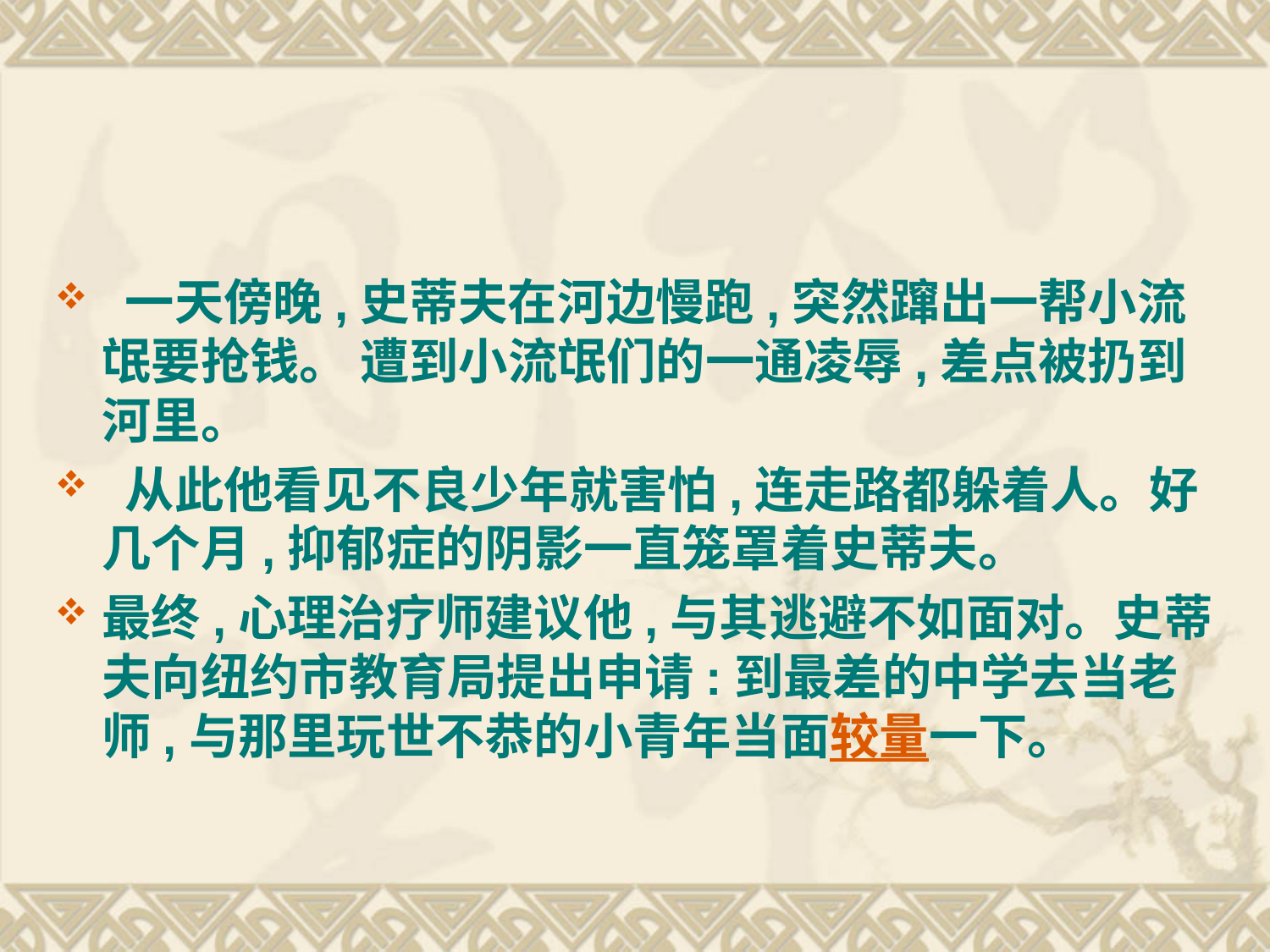

#
 一天傍晚,史蒂夫在河边慢跑,突然蹿出一帮小流氓要抢钱。 遭到小流氓们的一通凌辱,差点被扔到河里。
 从此他看见不良少年就害怕,连走路都躲着人。好几个月,抑郁症的阴影一直笼罩着史蒂夫。
最终,心理治疗师建议他,与其逃避不如面对。史蒂夫向纽约市教育局提出申请:到最差的中学去当老师,与那里玩世不恭的小青年当面较量一下。